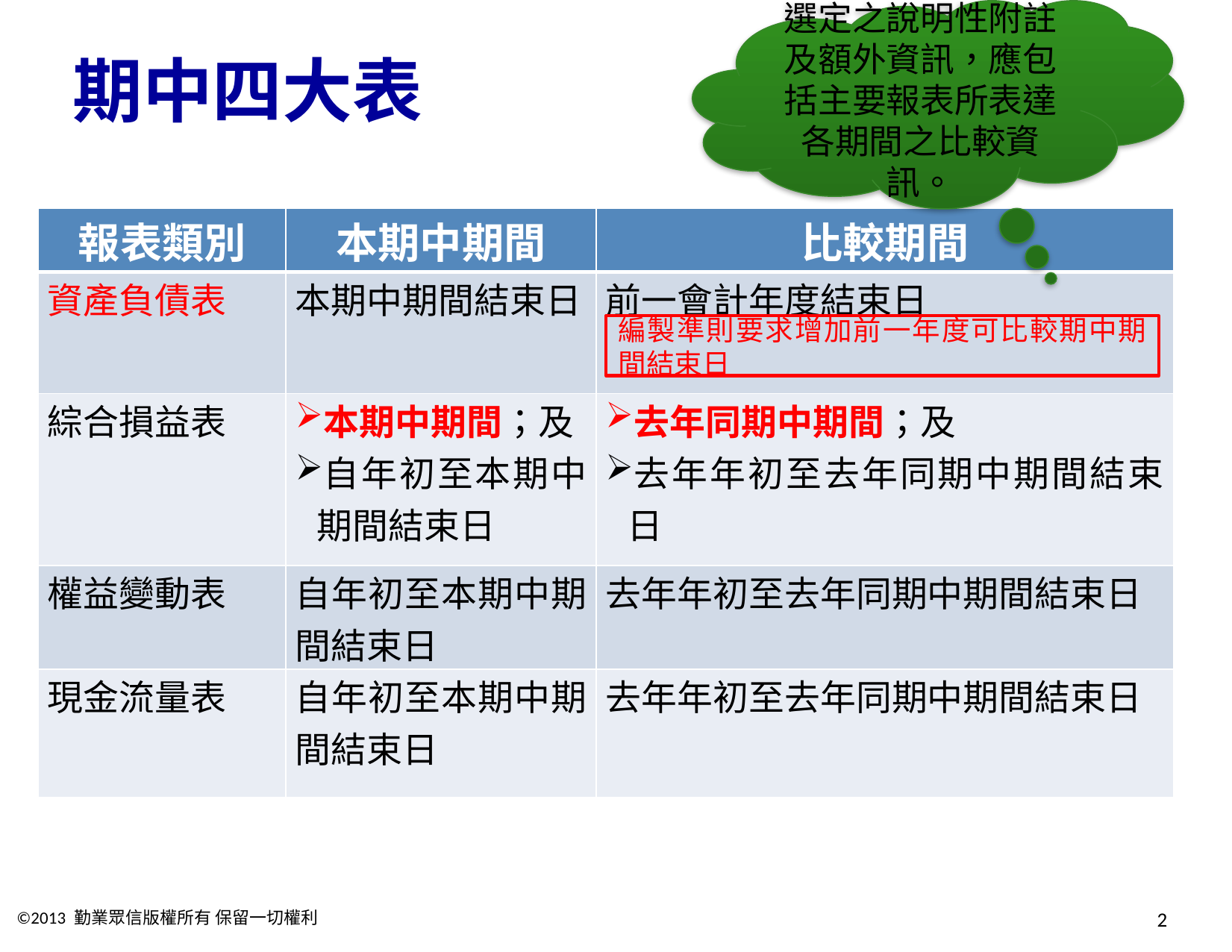

選定之說明性附註及額外資訊，應包括主要報表所表達各期間之比較資訊。
# 期中四大表
| 報表類別 | 本期中期間 | 比較期間 |
| --- | --- | --- |
| 資產負債表 | 本期中期間結束日 | 前一會計年度結束日 |
| 綜合損益表 | 本期中期間；及 自年初至本期中期間結束日 | 去年同期中期間；及 去年年初至去年同期中期間結束日 |
| 權益變動表 | 自年初至本期中期間結束日 | 去年年初至去年同期中期間結束日 |
| 現金流量表 | 自年初至本期中期間結束日 | 去年年初至去年同期中期間結束日 |
編製準則要求增加前一年度可比較期中期間結束日
©2013 勤業眾信版權所有 保留一切權利
2